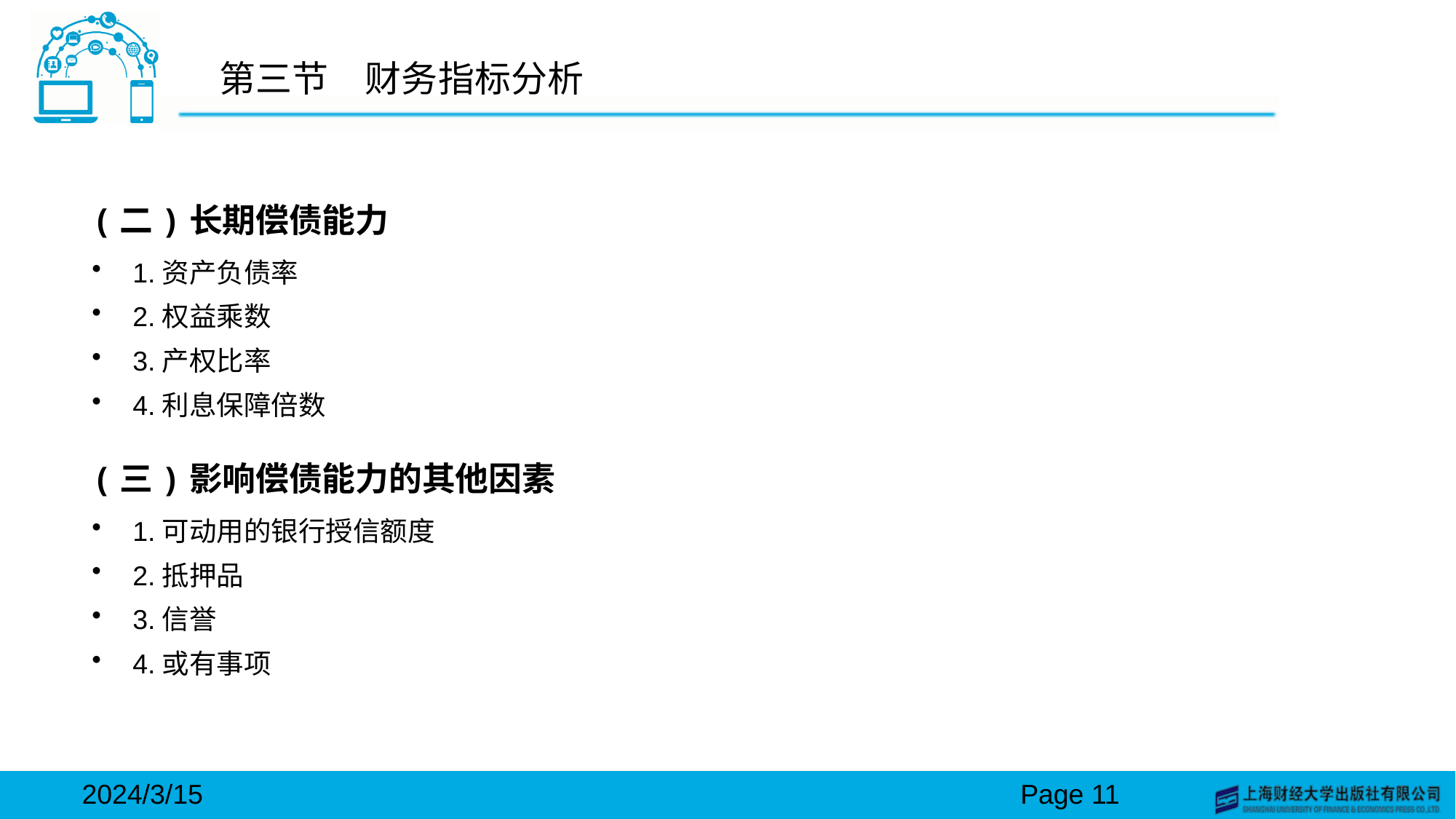

# 第三节　财务指标分析
(二)长期偿债能力
1.资产负债率
2.权益乘数
3.产权比率
4.利息保障倍数
(三)影响偿债能力的其他因素
1.可动用的银行授信额度
2.抵押品
3.信誉
4.或有事项

2024/3/15
Page 11